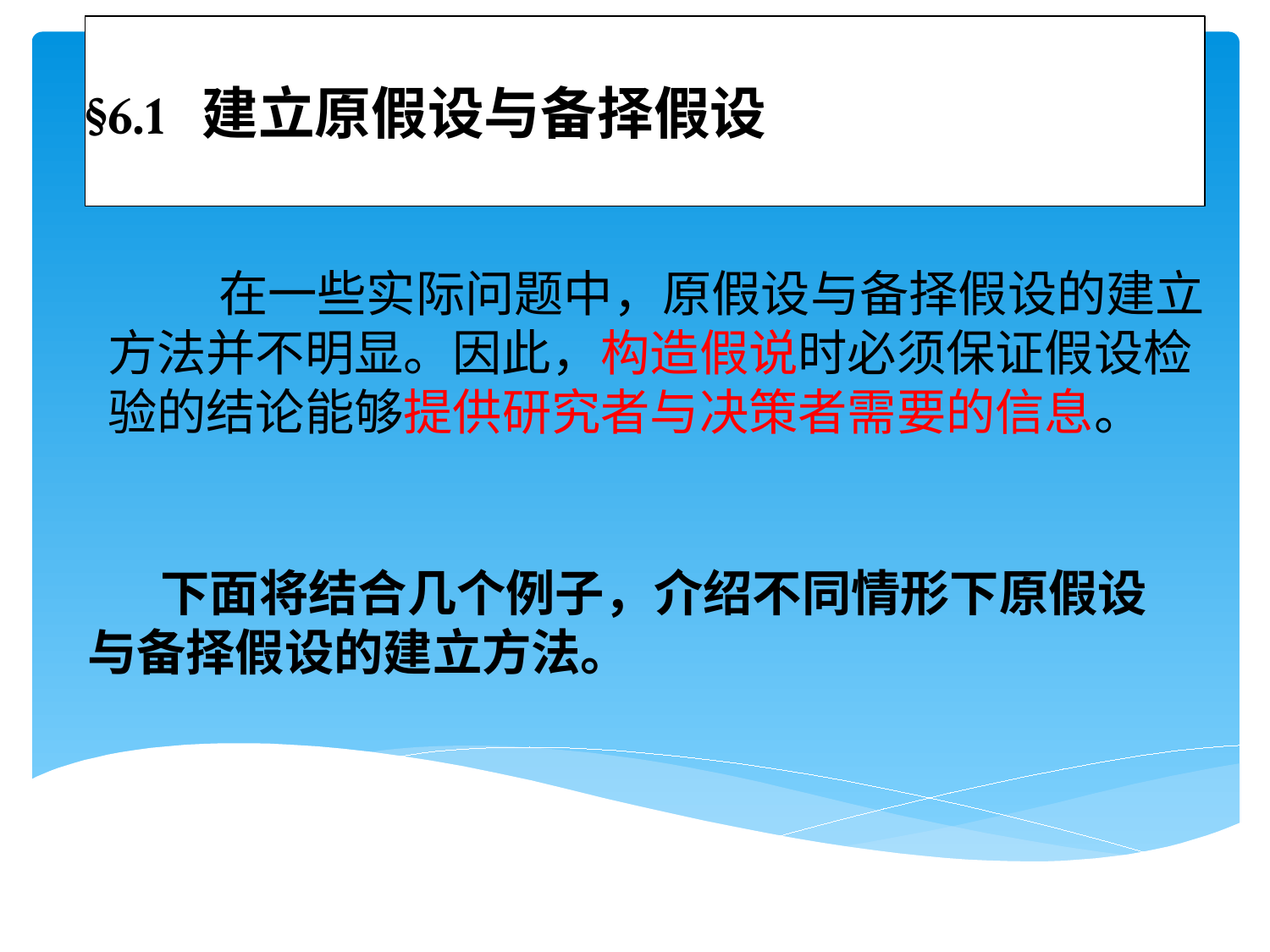

# §6.1  建立原假设与备择假设
         在一些实际问题中，原假设与备择假设的建立方法并不明显。因此，构造假说时必须保证假设检验的结论能够提供研究者与决策者需要的信息。

      下面将结合几个例子，介绍不同情形下原假设与备择假设的建立方法。